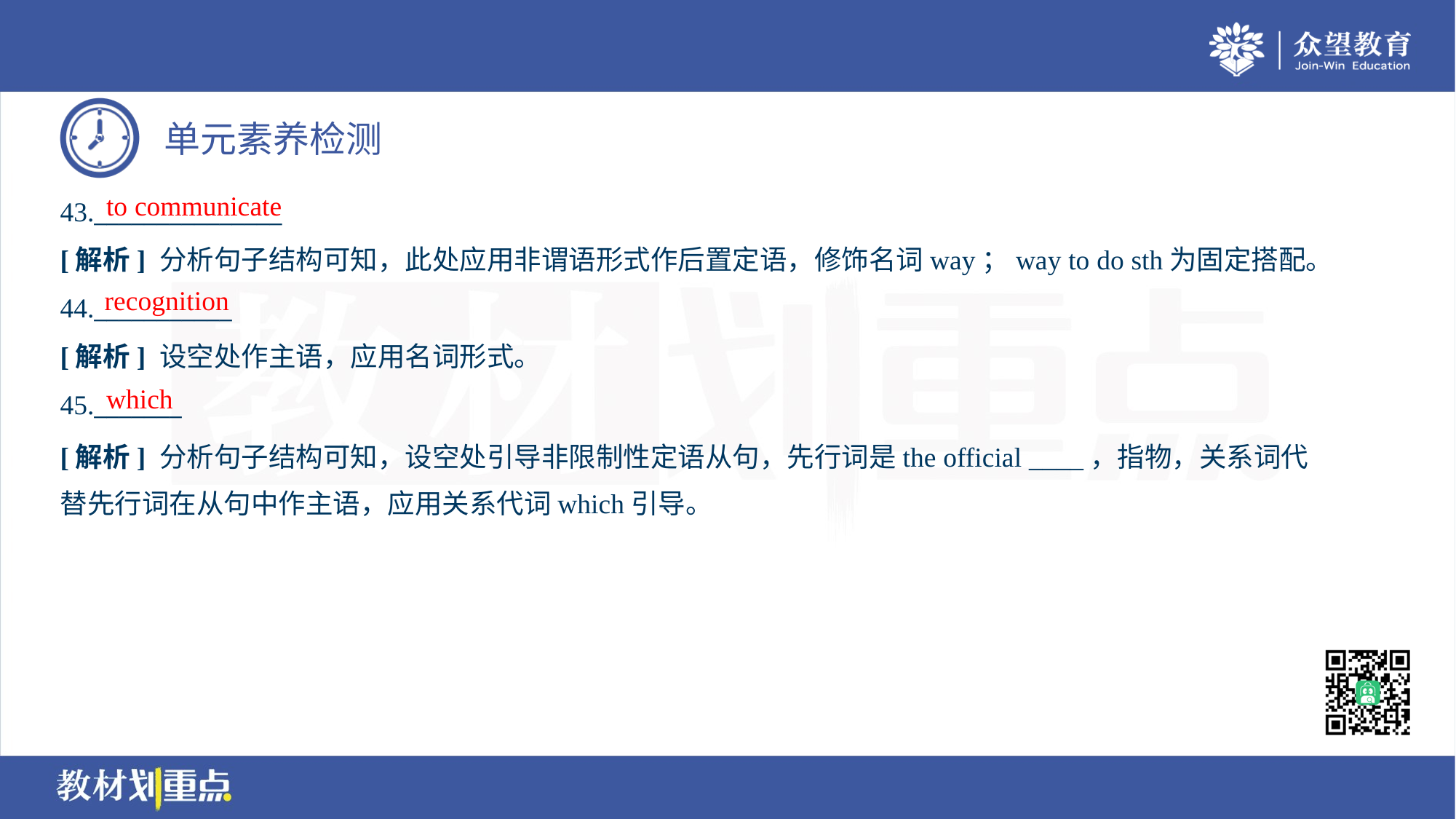

to communicate
43._______________
[解析] 分析句子结构可知，此处应用非谓语形式作后置定语，修饰名词way；way to do sth为固定搭配。
recognition
44.___________
[解析] 设空处作主语，应用名词形式。
which
45._______
[解析] 分析句子结构可知，设空处引导非限制性定语从句，先行词是the official ____，指物，关系词代
替先行词在从句中作主语，应用关系代词which引导。